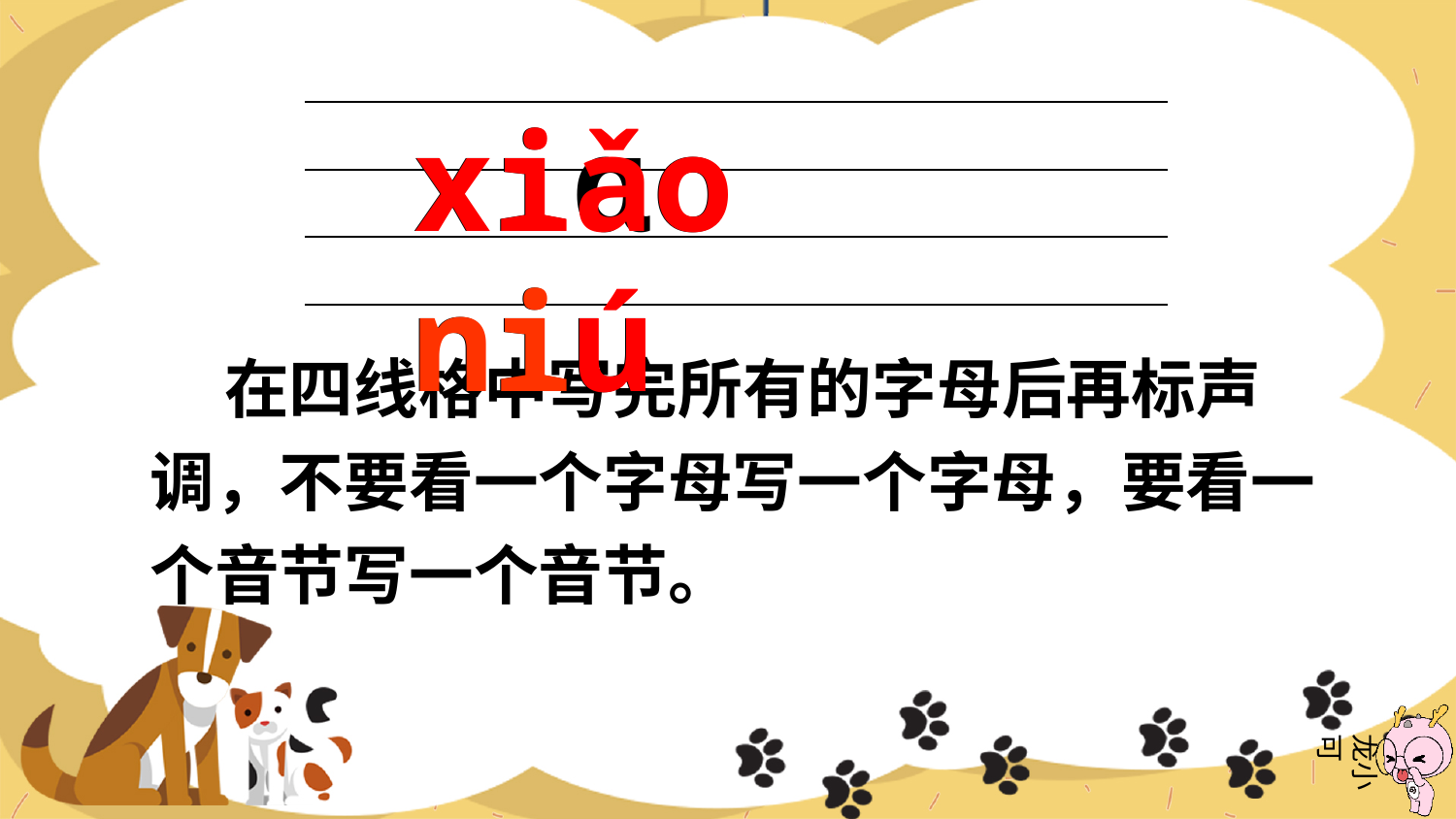

xiɑo  niu
xiǎo  niú
|  |
| --- |
|  |
|  |
    在四线格中写完所有的字母后再标声调，不要看一个字母写一个字母，要看一个音节写一个音节。